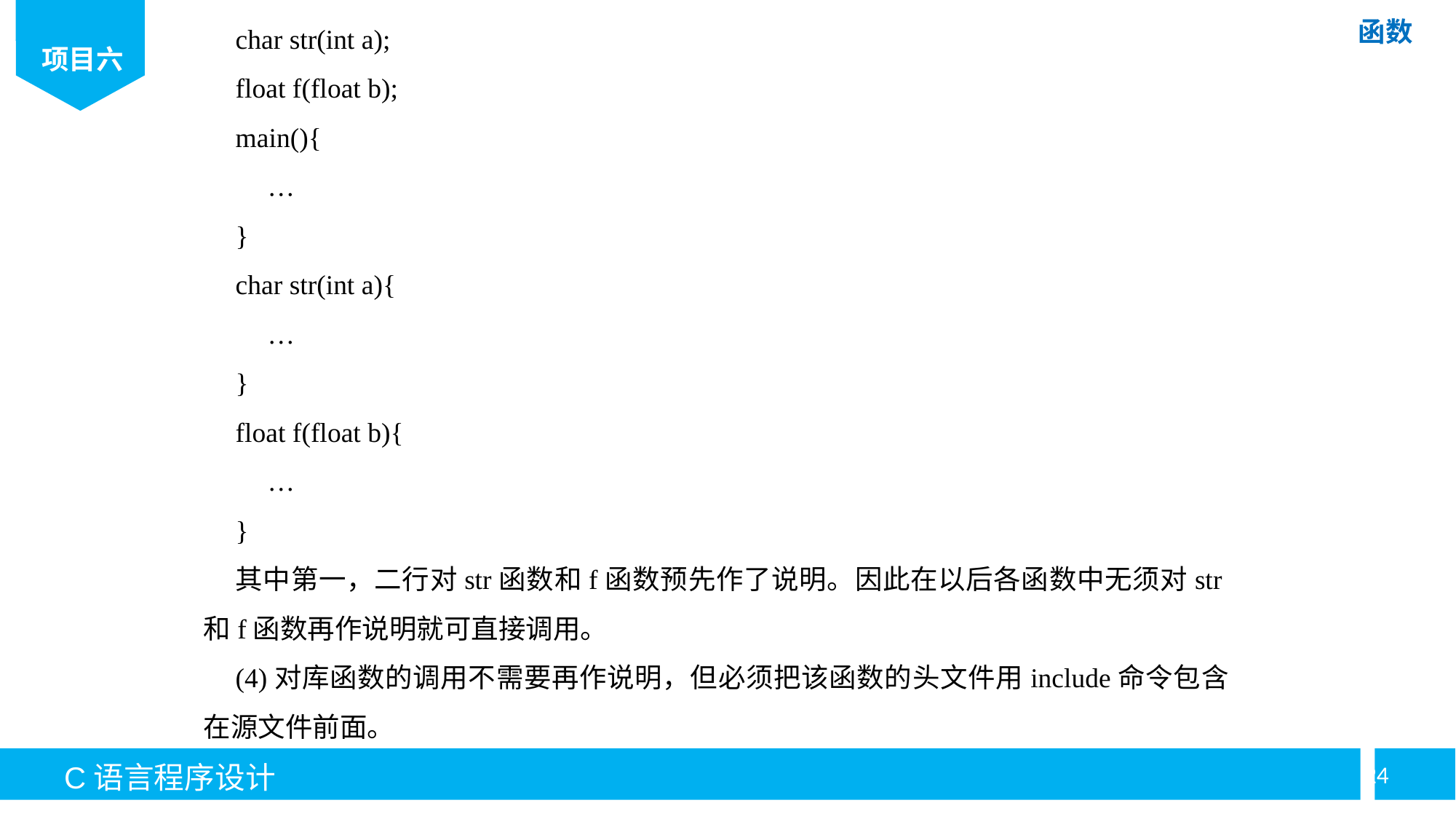

char str(int a);
float f(float b);
main(){
…
}
char str(int a){
…
}
float f(float b){
…
}
其中第一，二行对str函数和f函数预先作了说明。因此在以后各函数中无须对str和f函数再作说明就可直接调用。
(4)对库函数的调用不需要再作说明，但必须把该函数的头文件用include命令包含在源文件前面。